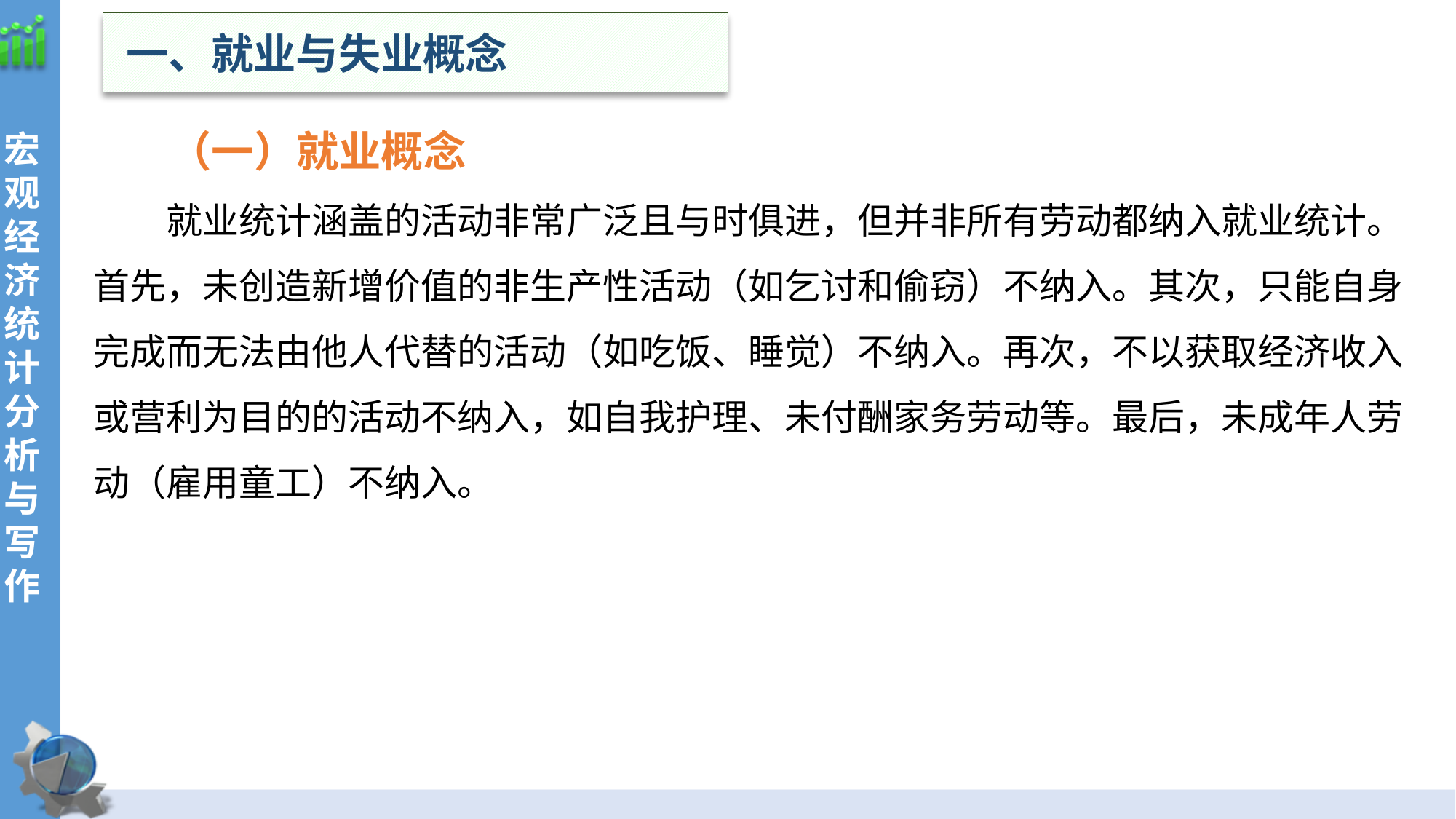

一、就业与失业概念

         （一）就业概念
就业统计涵盖的活动非常广泛且与时俱进，但并非所有劳动都纳入就业统计。首先，未创造新增价值的非生产性活动（如乞讨和偷窃）不纳入。其次，只能自身完成而无法由他人代替的活动（如吃饭、睡觉）不纳入。再次，不以获取经济收入或营利为目的的活动不纳入，如自我护理、未付酬家务劳动等。最后，未成年人劳动（雇用童工）不纳入。
6